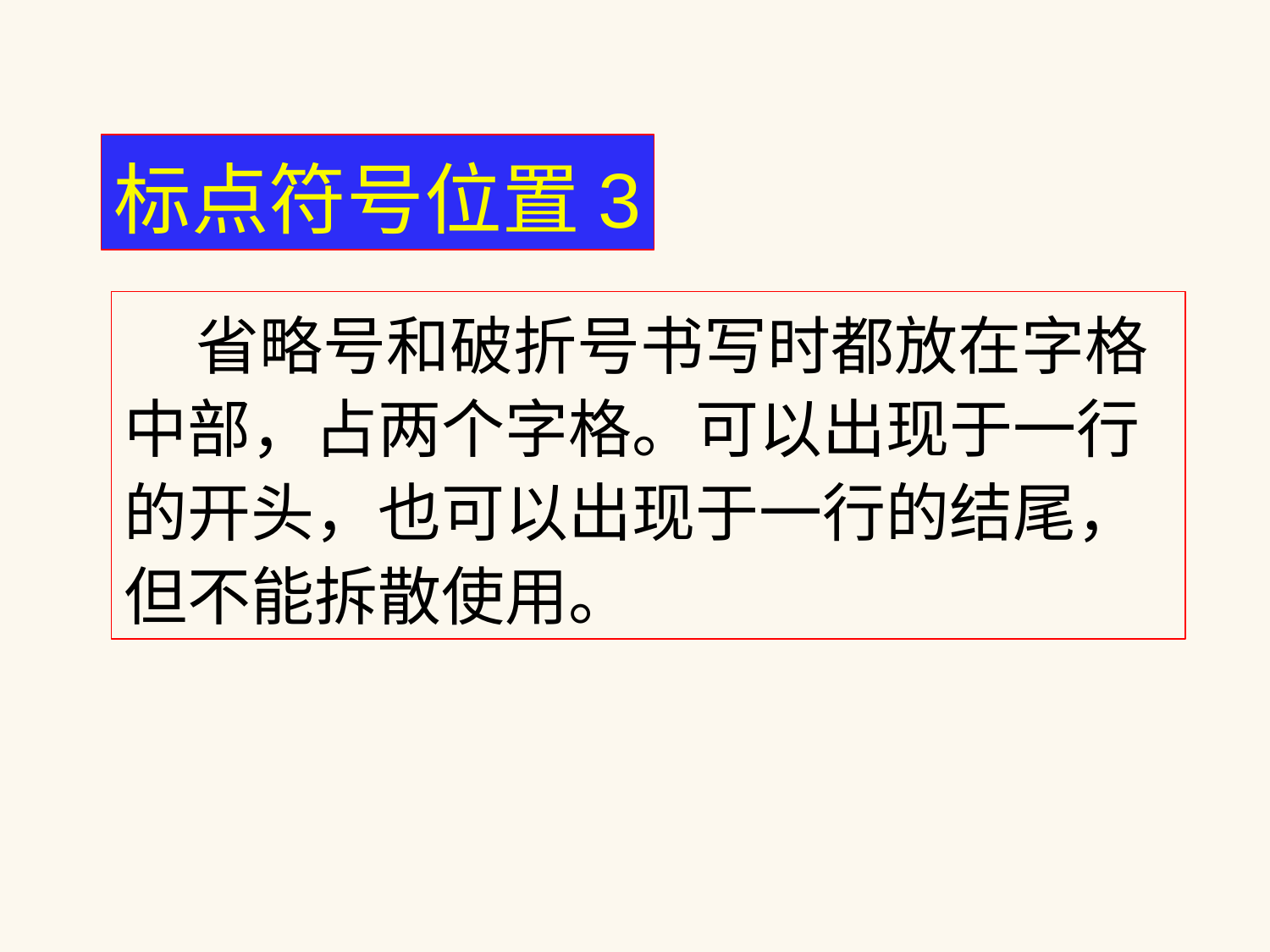

标点符号位置3
    省略号和破折号书写时都放在字格中部，占两个字格。可以出现于一行的开头，也可以出现于一行的结尾，但不能拆散使用。